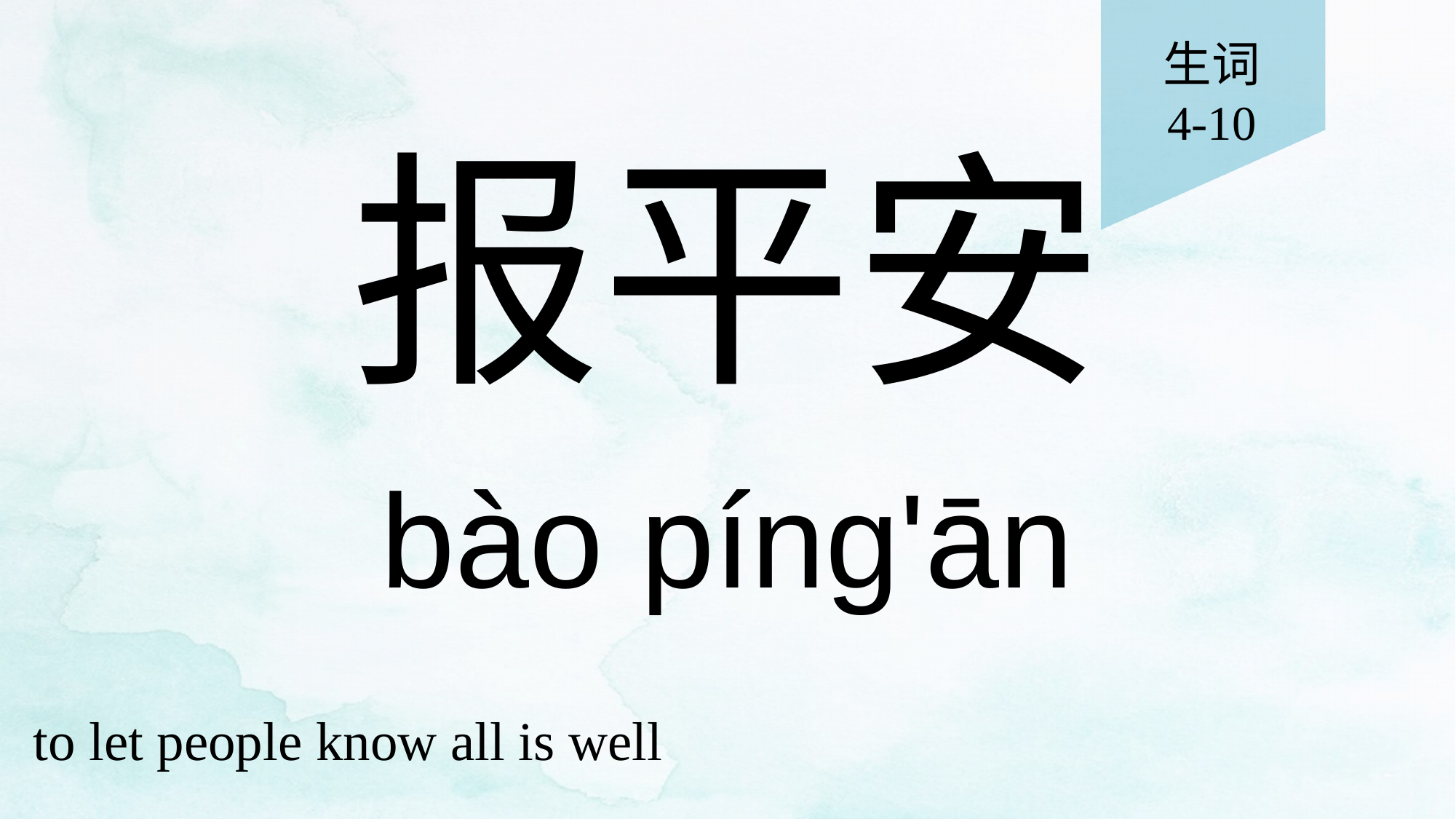

生词
4-10
# 报平安
bào píng'ān
to let people know all is well